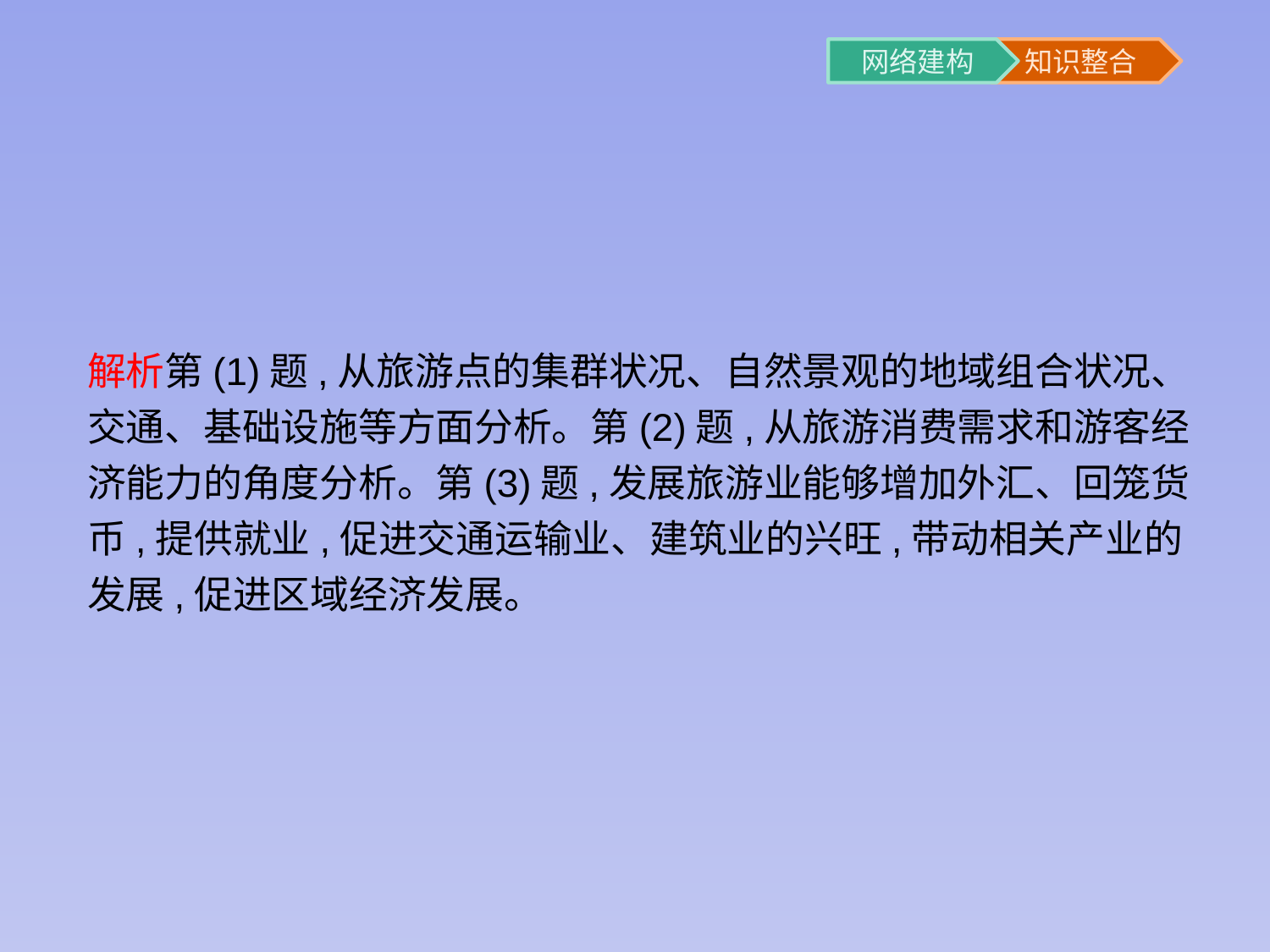

解析第(1)题,从旅游点的集群状况、自然景观的地域组合状况、交通、基础设施等方面分析。第(2)题,从旅游消费需求和游客经济能力的角度分析。第(3)题,发展旅游业能够增加外汇、回笼货币,提供就业,促进交通运输业、建筑业的兴旺,带动相关产业的发展,促进区域经济发展。